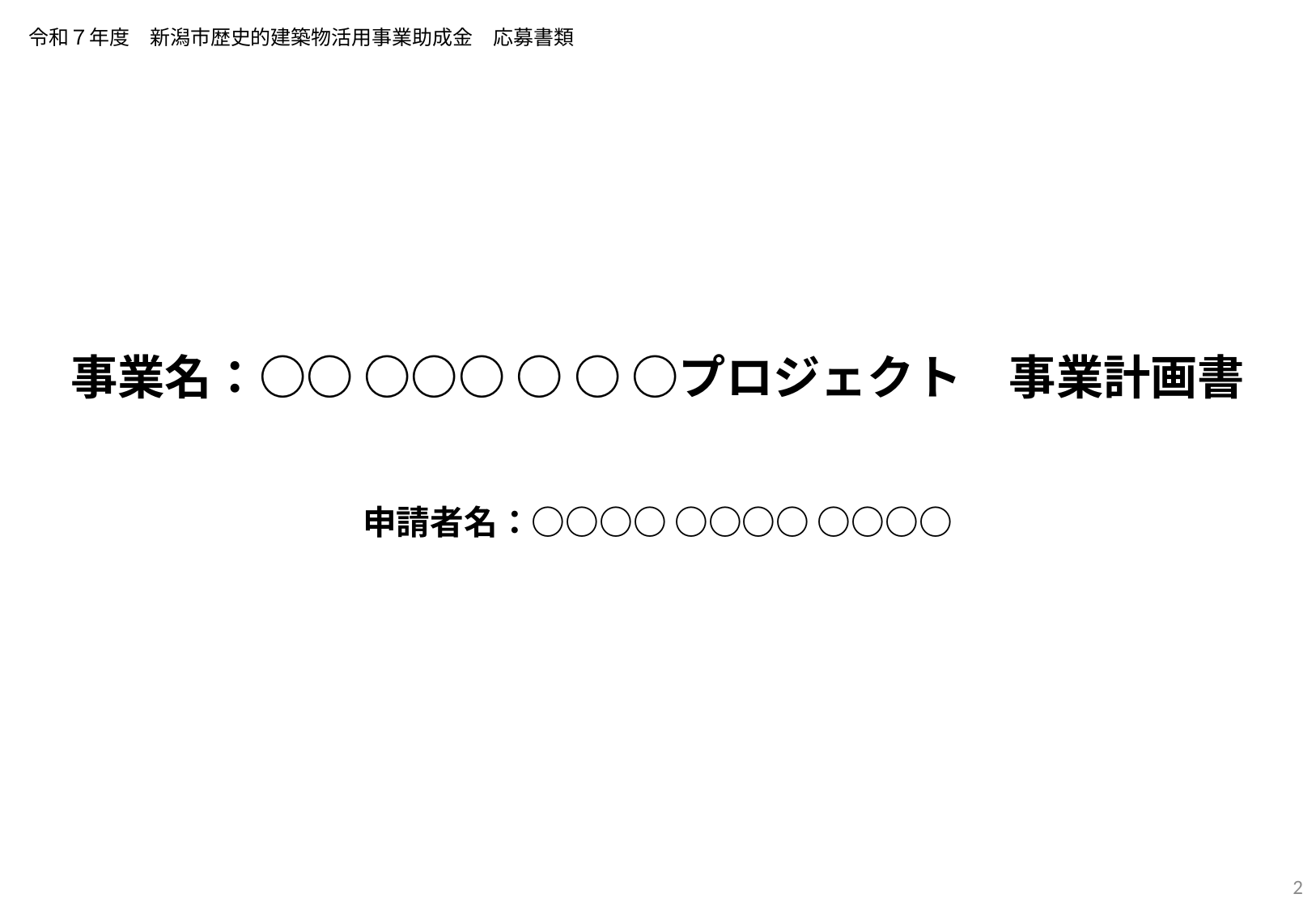

令和７年度　新潟市歴史的建築物活用事業助成金　応募書類
事業名：○○ ○○○ ○ ○ ○プロジェクト　事業計画書

申請者名：○○○○ ○○○○ ○○○○
2